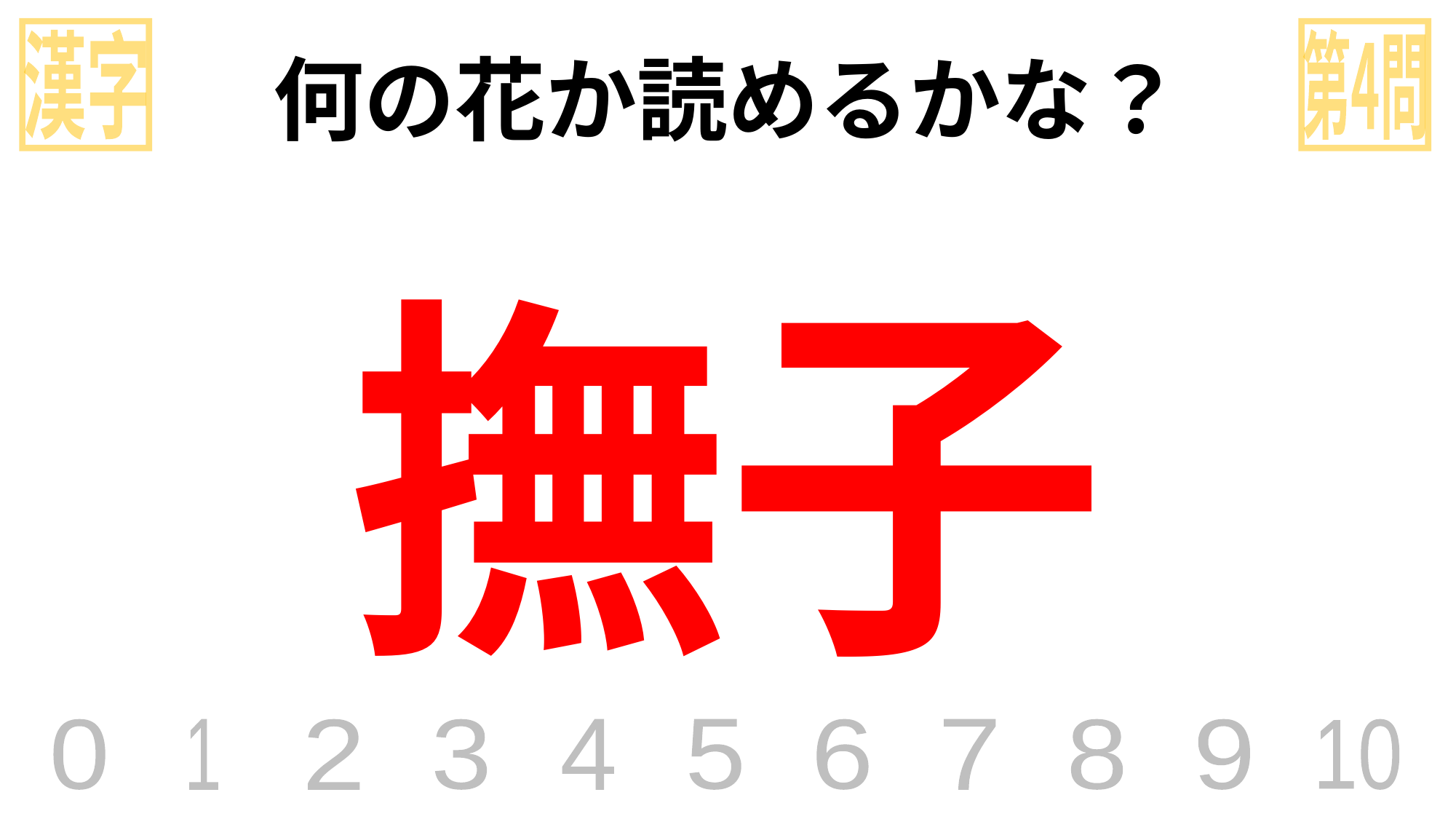

漢字

第4問
何の花か読めるかな？
撫子
0
1
2
3
4
5
6
7
8
9
10